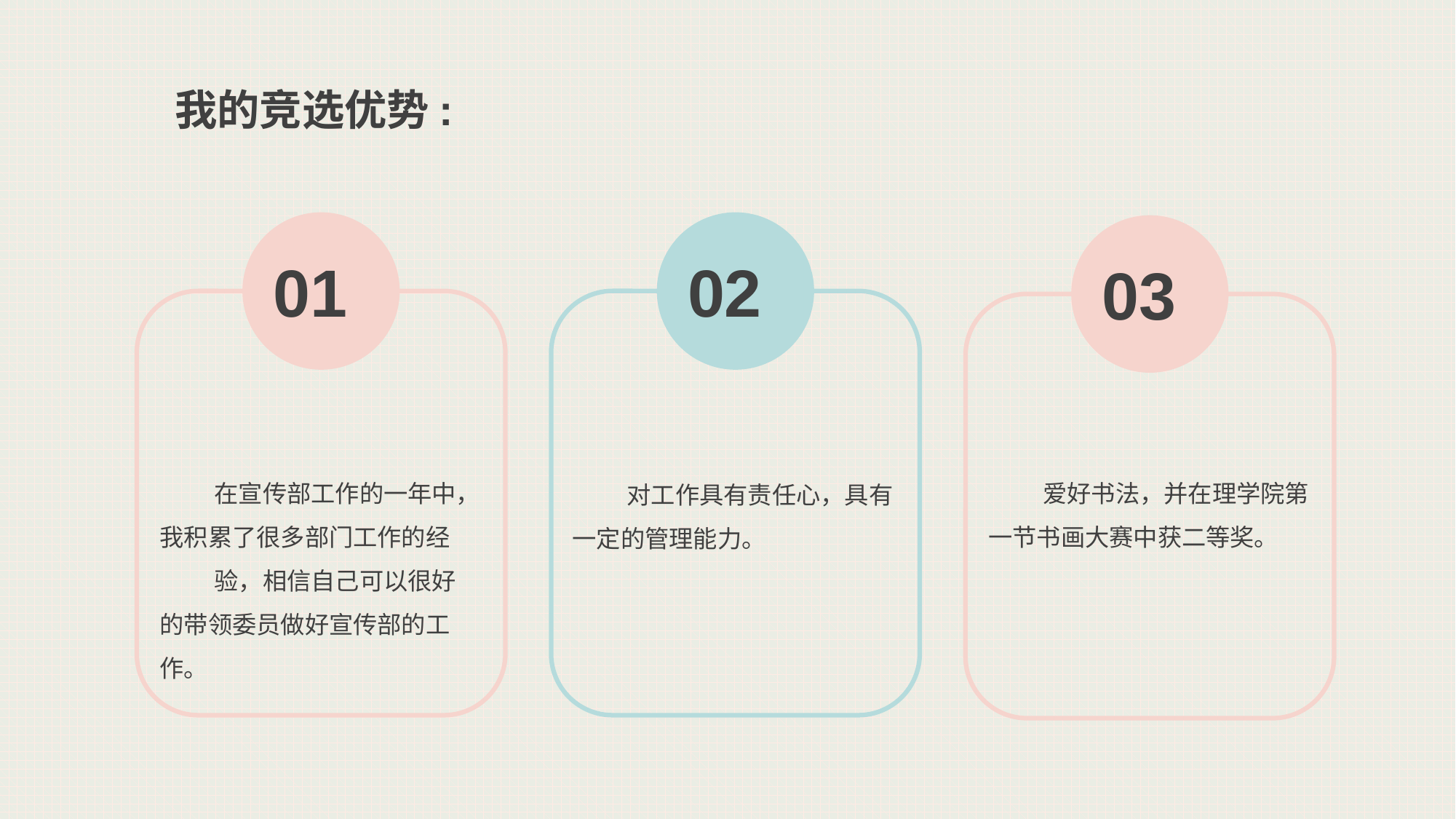

我的竞选优势:

01

02

03

在宣传部工作的一年中，我积累了很多部门工作的经
验，相信自己可以很好的带领委员做好宣传部的工作。
爱好书法，并在理学院第一节书画大赛中获二等奖。
对工作具有责任心，具有一定的管理能力。